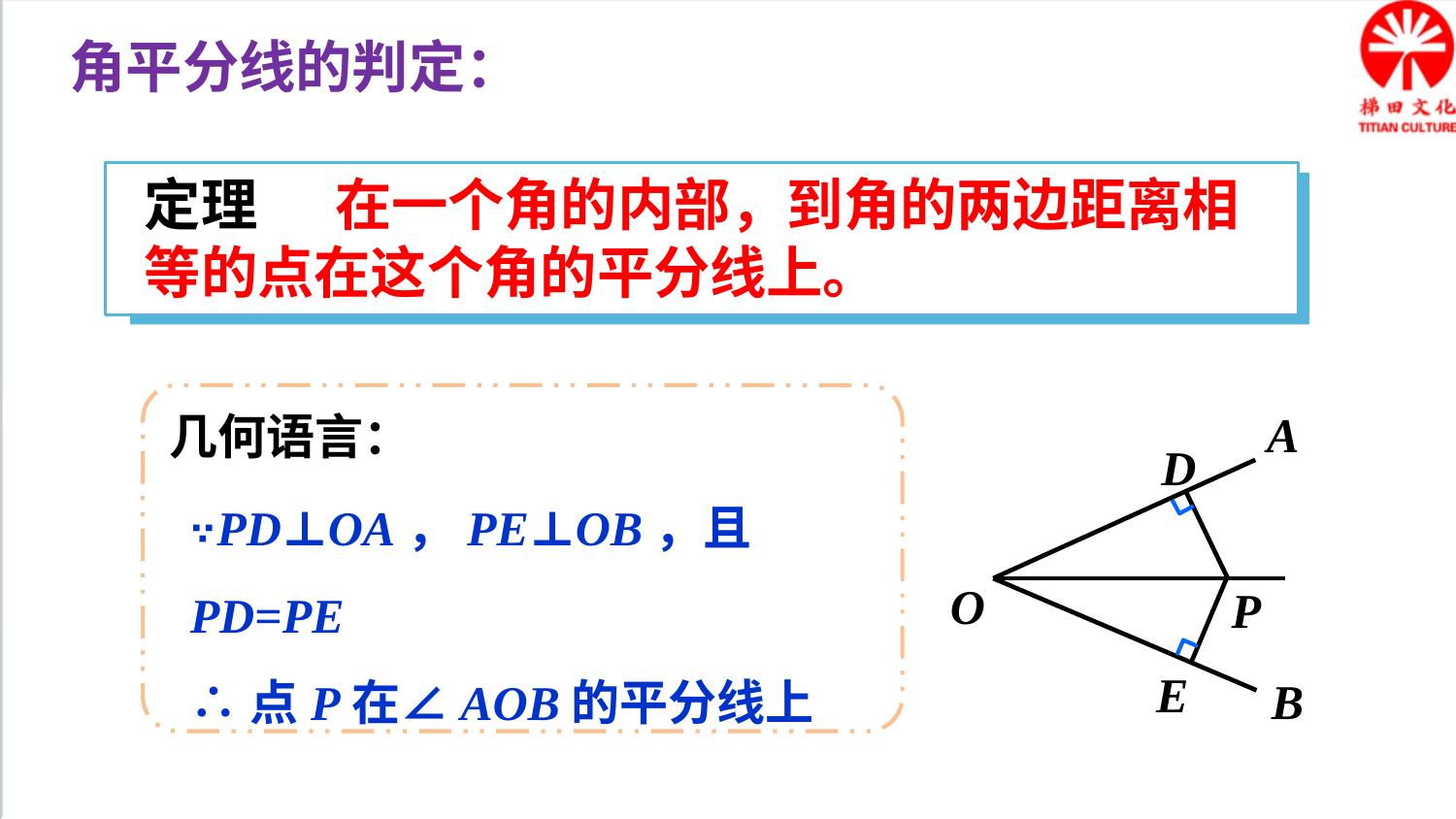

角平分线的判定：
定理      在一个角的内部，到角的两边距离相等的点在这个角的平分线上。

几何语言：
∵PD⊥OA，PE⊥OB，且PD=PE
∴点P在∠AOB的平分线上
A

O

B
D
P
E